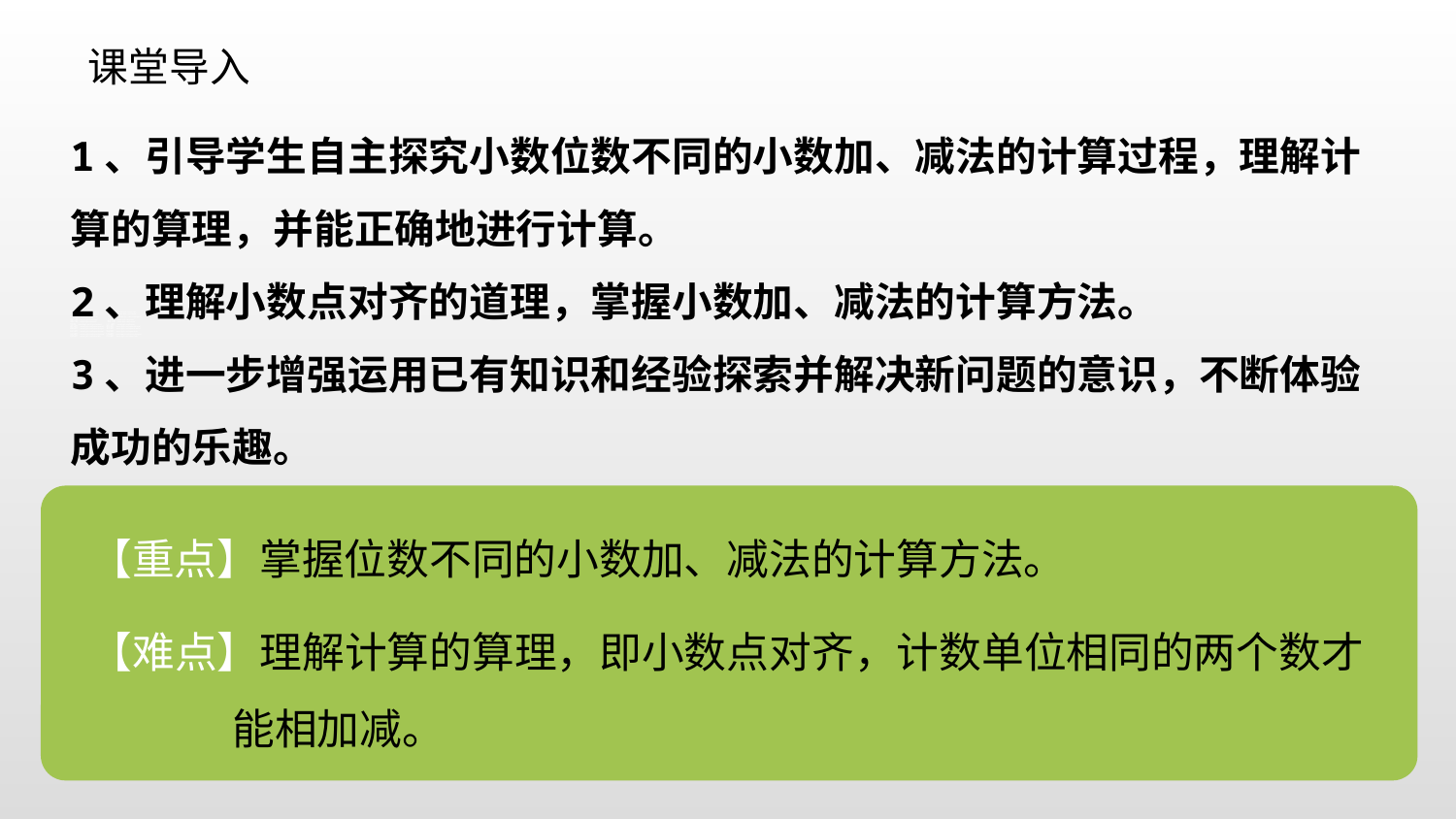

课堂导入
1、引导学生自主探究小数位数不同的小数加、减法的计算过程，理解计算的算理，并能正确地进行计算。
2、理解小数点对齐的道理，掌握小数加、减法的计算方法。
3、进一步增强运用已有知识和经验探索并解决新问题的意识，不断体验成功的乐趣。

【重点】掌握位数不同的小数加、减法的计算方法。
【难点】理解计算的算理，即小数点对齐，计数单位相同的两个数才
              能相加减。